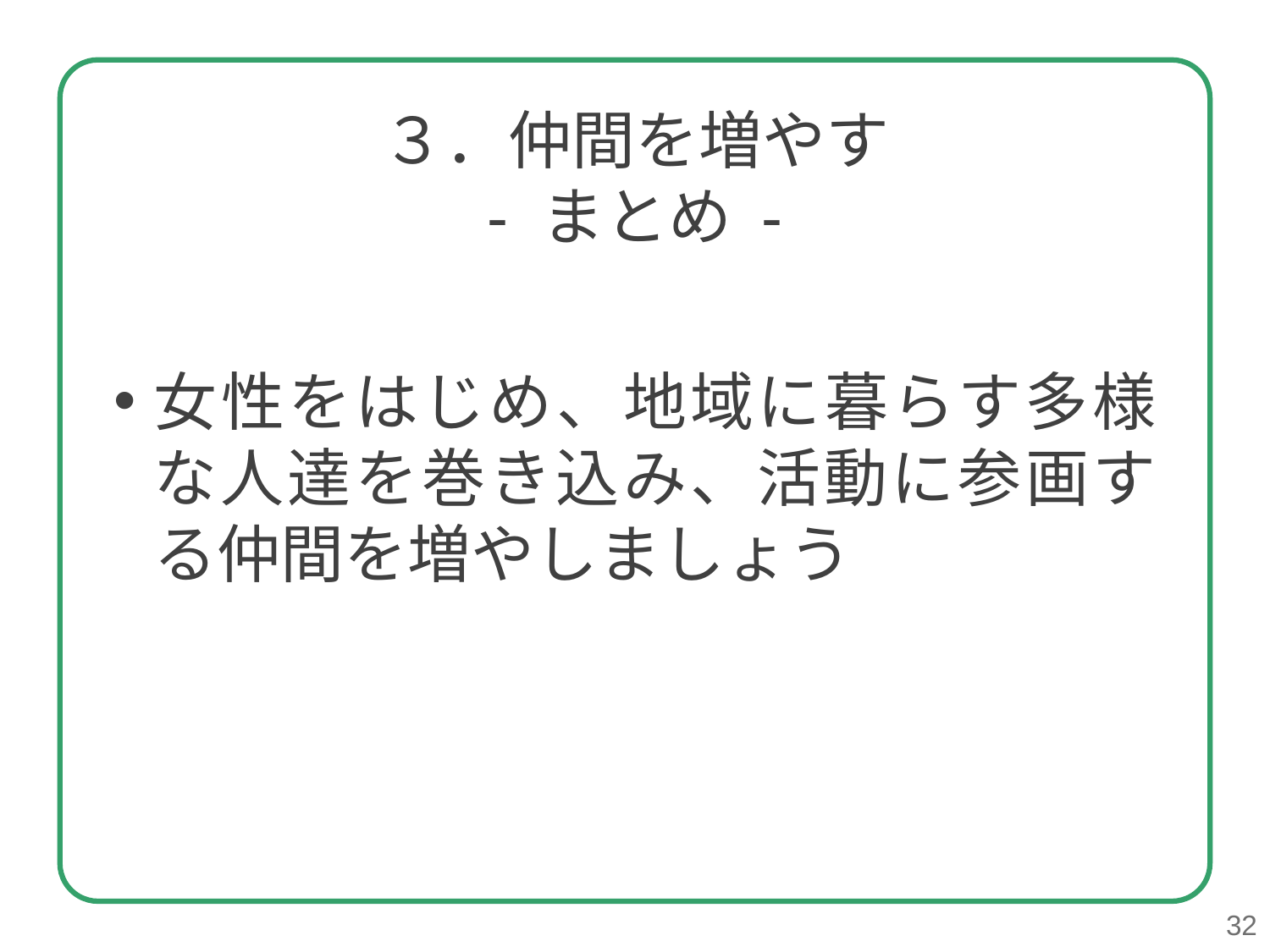

３．仲間を増やす
- まとめ -
女性をはじめ、地域に暮らす多様な人達を巻き込み、活動に参画する仲間を増やしましょう
32